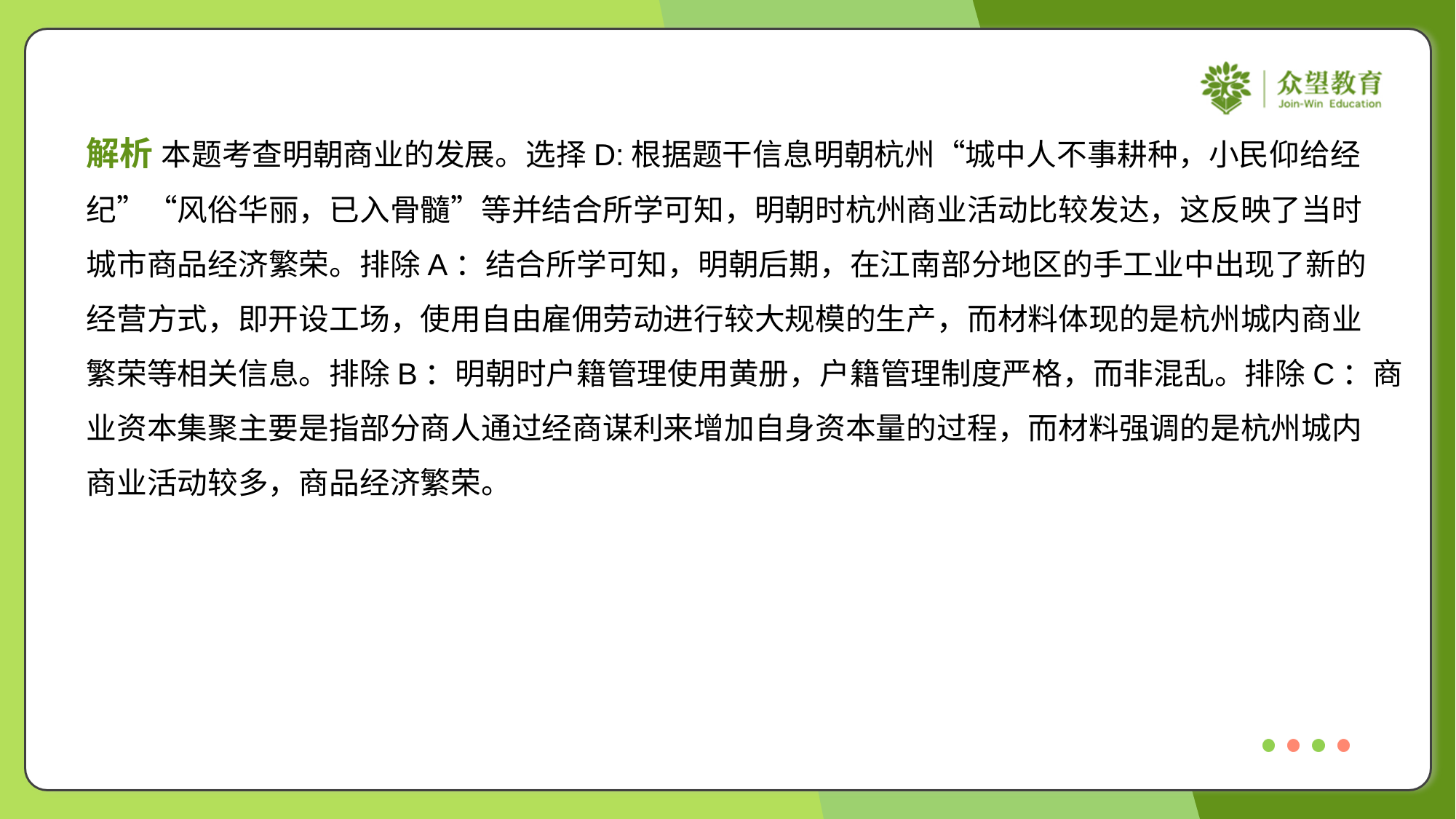

解析 本题考查明朝商业的发展。选择D:根据题干信息明朝杭州“城中人不事耕种，小民仰给经
纪”“风俗华丽，已入骨髓”等并结合所学可知，明朝时杭州商业活动比较发达，这反映了当时
城市商品经济繁荣。排除A：结合所学可知，明朝后期，在江南部分地区的手工业中出现了新的
经营方式，即开设工场，使用自由雇佣劳动进行较大规模的生产，而材料体现的是杭州城内商业
繁荣等相关信息。排除B：明朝时户籍管理使用黄册，户籍管理制度严格，而非混乱。排除C：商
业资本集聚主要是指部分商人通过经商谋利来增加自身资本量的过程，而材料强调的是杭州城内
商业活动较多，商品经济繁荣。